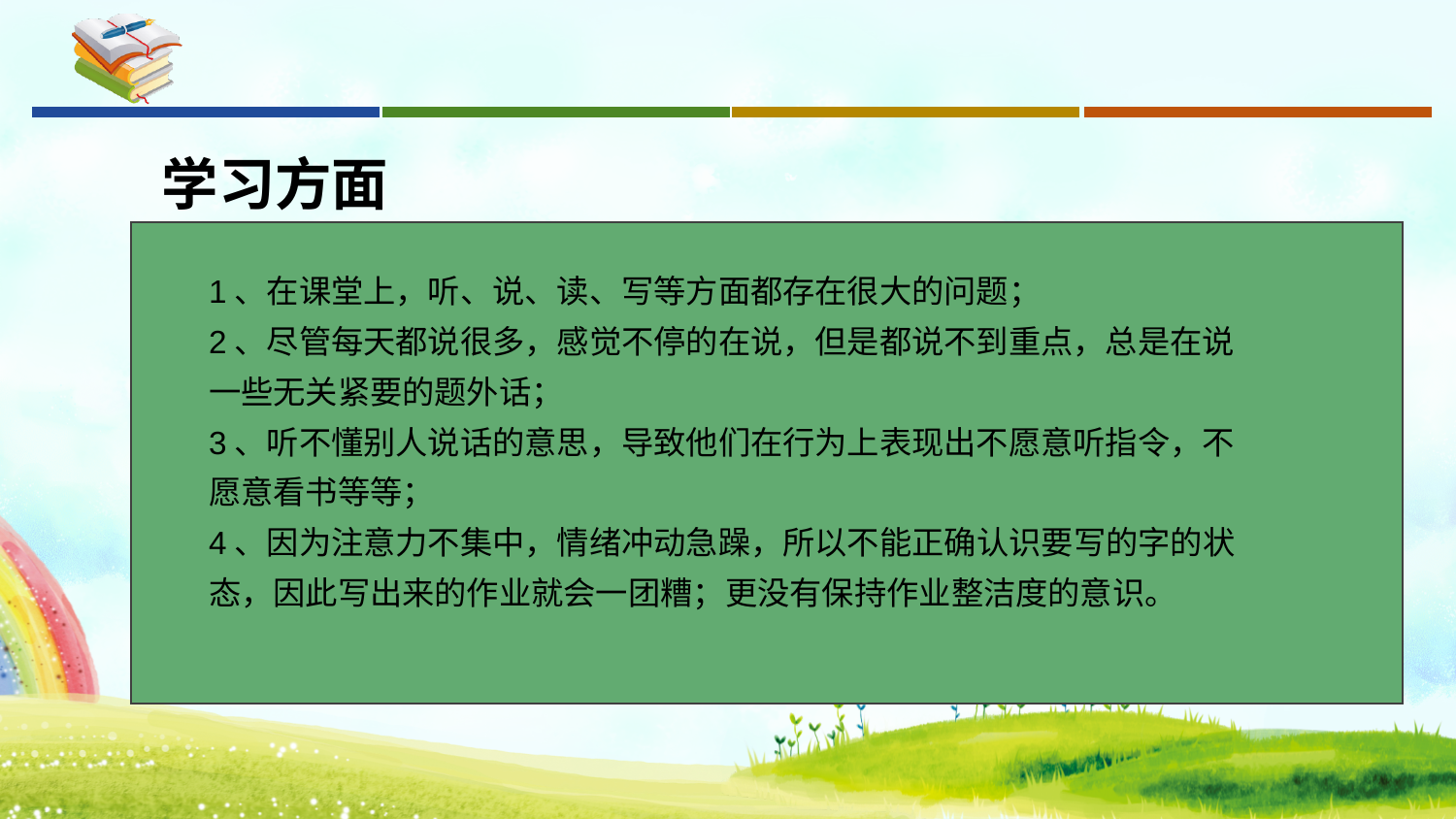

学习方面

1、在课堂上，听、说、读、写等方面都存在很大的问题；
2、尽管每天都说很多，感觉不停的在说，但是都说不到重点，总是在说一些无关紧要的题外话；
3、听不懂别人说话的意思，导致他们在行为上表现出不愿意听指令，不愿意看书等等；
4、因为注意力不集中，情绪冲动急躁，所以不能正确认识要写的字的状态，因此写出来的作业就会一团糟；更没有保持作业整洁度的意识。